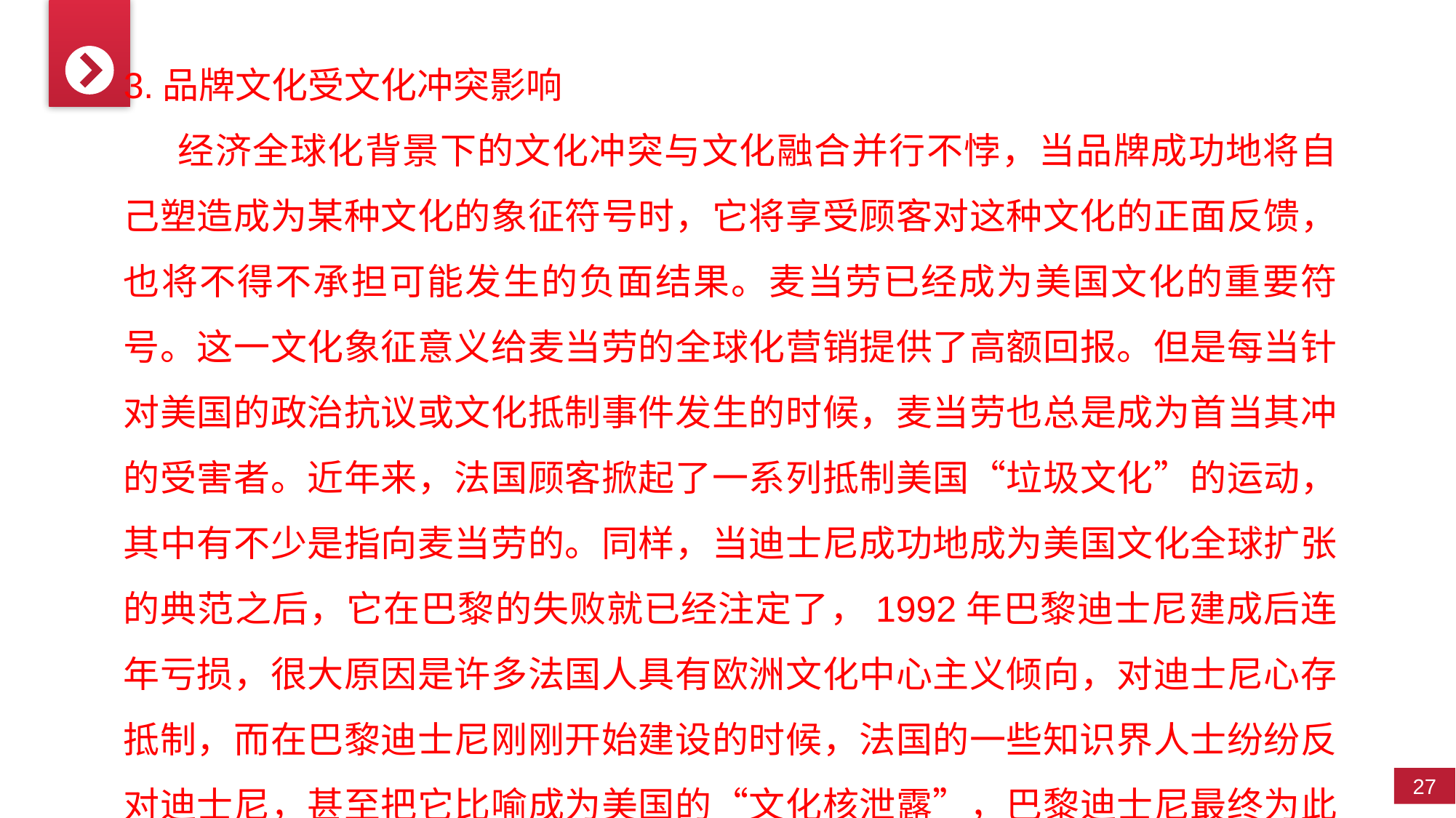

3.品牌文化受文化冲突影响经济全球化背景下的文化冲突与文化融合并行不悖，当品牌成功地将自己塑造成为某种文化的象征符号时，它将享受顾客对这种文化的正面反馈，也将不得不承担可能发生的负面结果。麦当劳已经成为美国文化的重要符号。这一文化象征意义给麦当劳的全球化营销提供了高额回报。但是每当针对美国的政治抗议或文化抵制事件发生的时候，麦当劳也总是成为首当其冲的受害者。近年来，法国顾客掀起了一系列抵制美国“垃圾文化”的运动，其中有不少是指向麦当劳的。同样，当迪士尼成功地成为美国文化全球扩张的典范之后，它在巴黎的失败就已经注定了，1992年巴黎迪士尼建成后连年亏损，很大原因是许多法国人具有欧洲文化中心主义倾向，对迪士尼心存抵制，而在巴黎迪士尼刚刚开始建设的时候，法国的一些知识界人士纷纷反对迪士尼，甚至把它比喻成为美国的“文化核泄露”，巴黎迪士尼最终为此付出了连年亏损的代价。因此，国内学者王海忠和江红艳（2012）认为，利用民族文化认同开展营销活动是一把“双刃剑”。